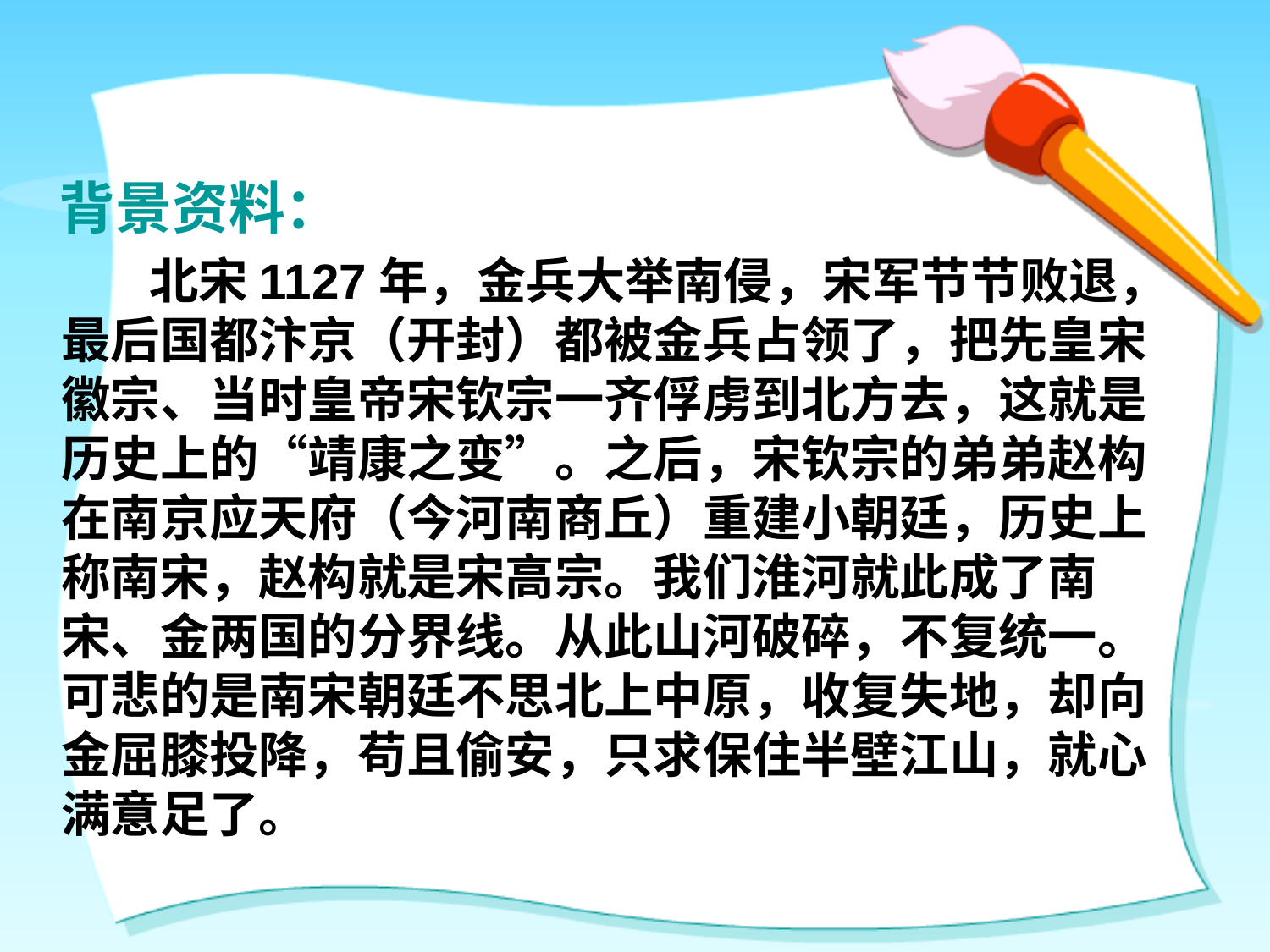

背景资料：
           北宋1127年，金兵大举南侵，宋军节节败退，最后国都汴京（开封）都被金兵占领了，把先皇宋徽宗、当时皇帝宋钦宗一齐俘虏到北方去，这就是历史上的“靖康之变”。之后，宋钦宗的弟弟赵构在南京应天府（今河南商丘）重建小朝廷，历史上称南宋，赵构就是宋高宗。我们淮河就此成了南宋、金两国的分界线。从此山河破碎，不复统一。可悲的是南宋朝廷不思北上中原，收复失地，却向金屈膝投降，苟且偷安，只求保住半壁江山，就心满意足了。